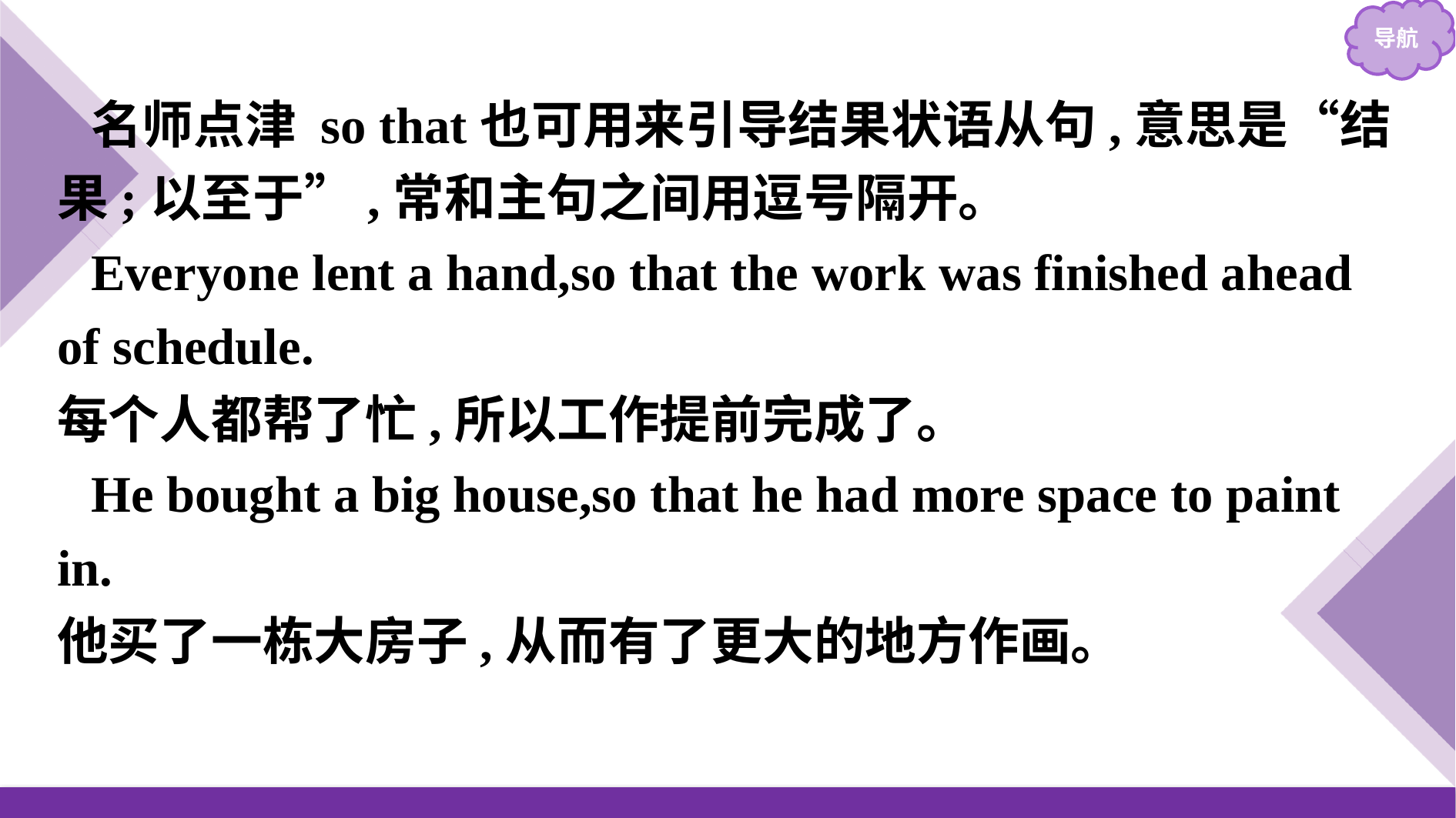

名师点津 so that也可用来引导结果状语从句,意思是“结果;以至于”,常和主句之间用逗号隔开。
Everyone lent a hand,so that the work was finished ahead of schedule.
每个人都帮了忙,所以工作提前完成了。
He bought a big house,so that he had more space to paint in.
他买了一栋大房子,从而有了更大的地方作画。